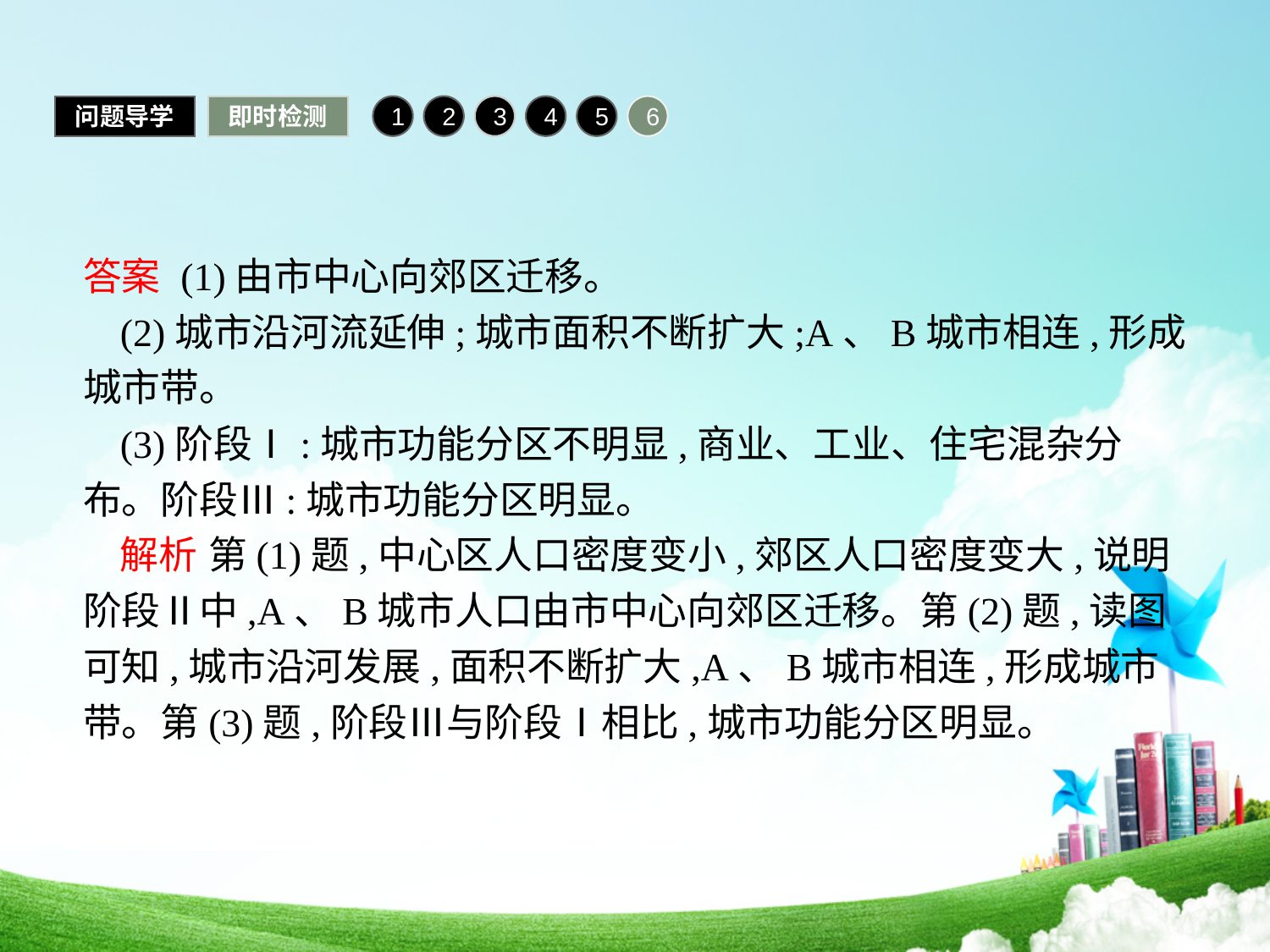

问题导学
即时检测
1
2
3
4
5
6
答案 (1)由市中心向郊区迁移。
(2)城市沿河流延伸;城市面积不断扩大;A、B城市相连,形成城市带。
(3)阶段Ⅰ:城市功能分区不明显,商业、工业、住宅混杂分布。阶段Ⅲ:城市功能分区明显。
解析 第(1)题,中心区人口密度变小,郊区人口密度变大,说明阶段Ⅱ中,A、B城市人口由市中心向郊区迁移。第(2)题,读图可知,城市沿河发展,面积不断扩大,A、B城市相连,形成城市带。第(3)题,阶段Ⅲ与阶段Ⅰ相比,城市功能分区明显。